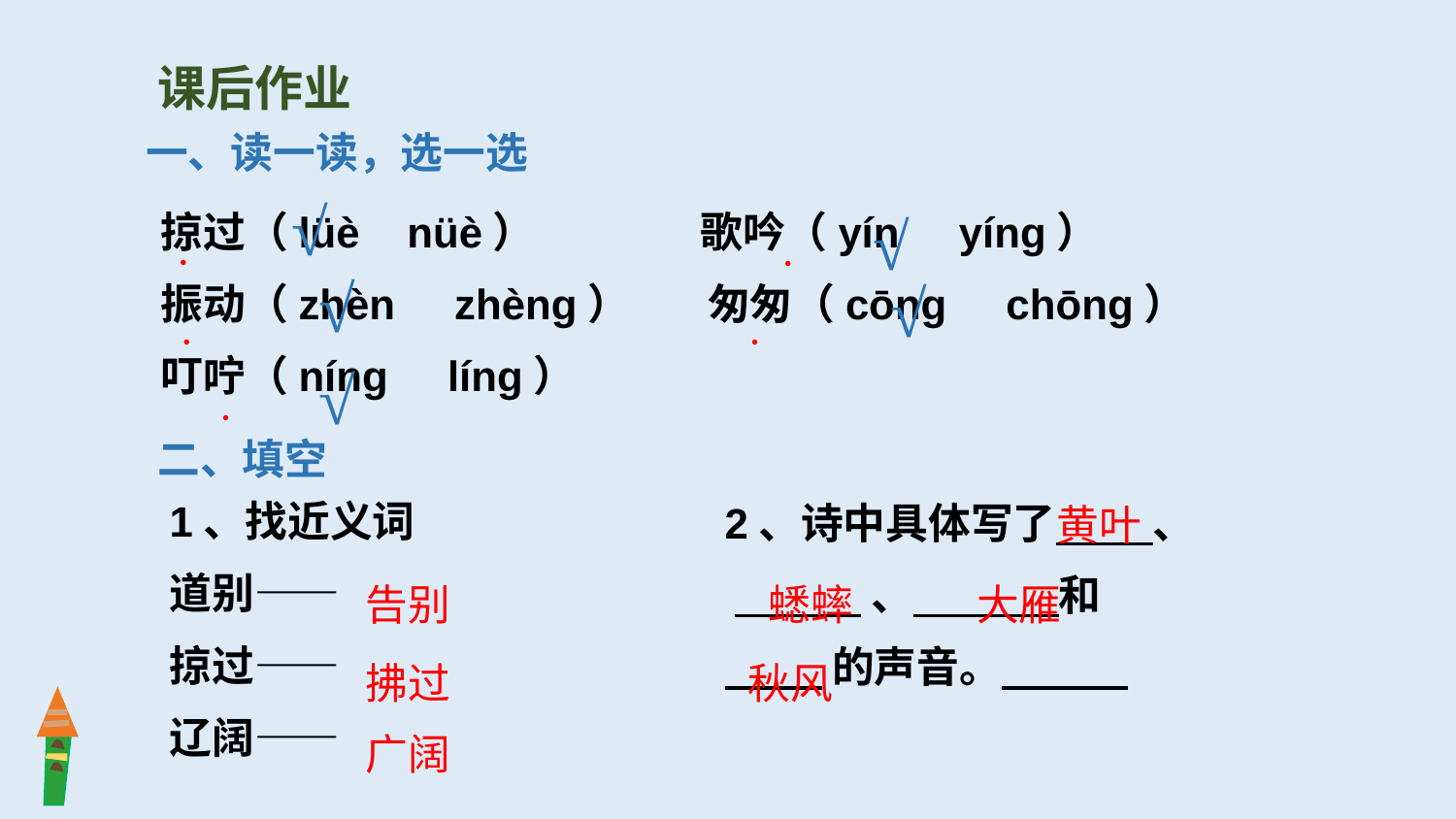

课后作业
一、读一读，选一选
√
掠过（lüè    nüè）                 歌吟（yín     yíng）
振动（zhèn     zhèng）        匆匆（cōng     chōng）
叮咛（níng     líng）
●
●
●
●
●
√
√
√
√
二、填空
黄叶
1、找近义词
道别——
掠过——
辽阔——
2、诗中具体写了          、
              、               和
          的声音。
大雁
告别
蟋蟀
秋风
拂过
广阔